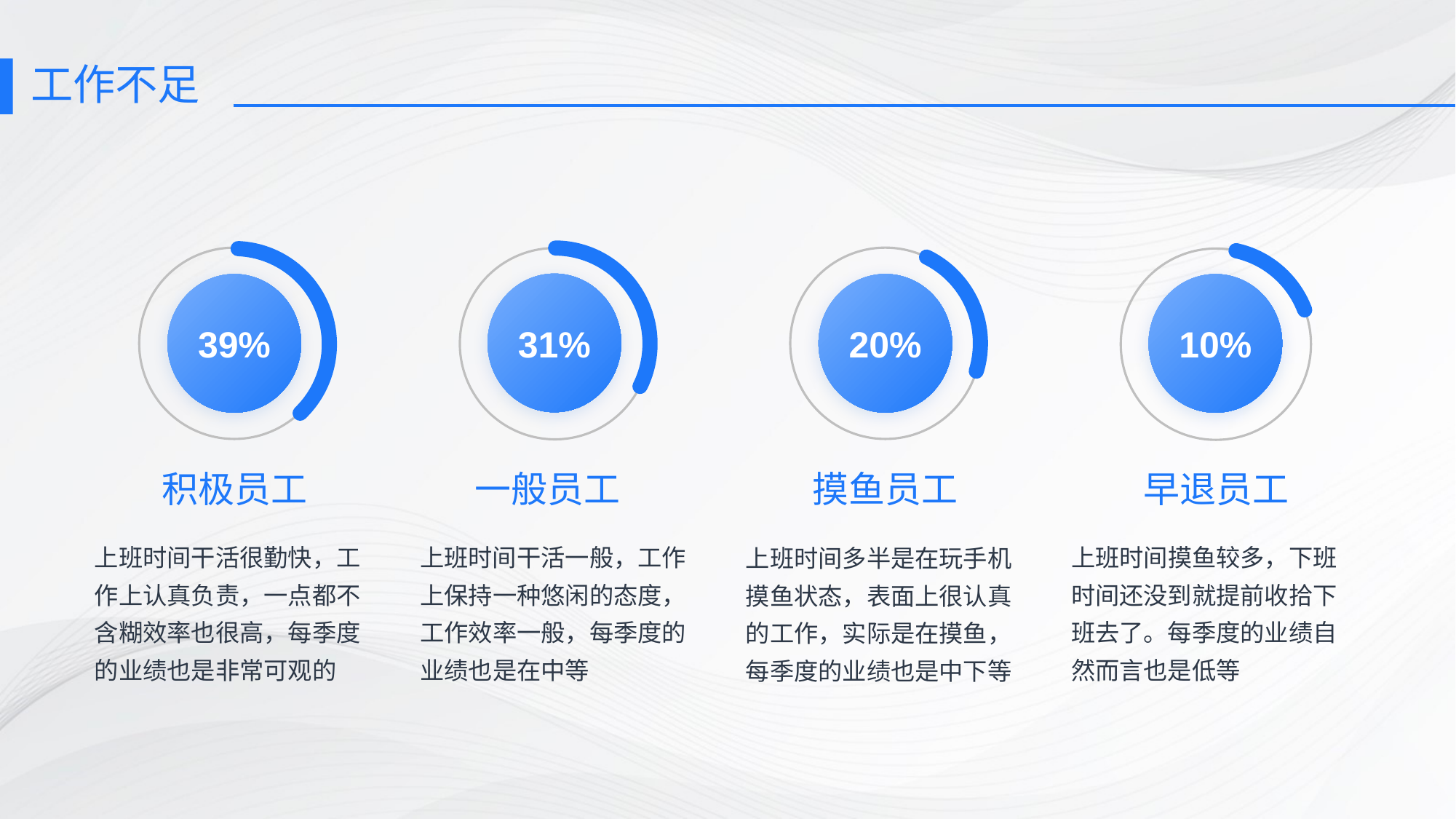

# 工作不足

20%
摸鱼员工
上班时间多半是在玩手机摸鱼状态，表面上很认真的工作，实际是在摸鱼，每季度的业绩也是中下等

39%
积极员工
上班时间干活很勤快，工作上认真负责，一点都不含糊效率也很高，每季度的业绩也是非常可观的

31%
一般员工
上班时间干活一般，工作上保持一种悠闲的态度，工作效率一般，每季度的业绩也是在中等

10%
早退员工
上班时间摸鱼较多，下班时间还没到就提前收拾下班去了。每季度的业绩自然而言也是低等